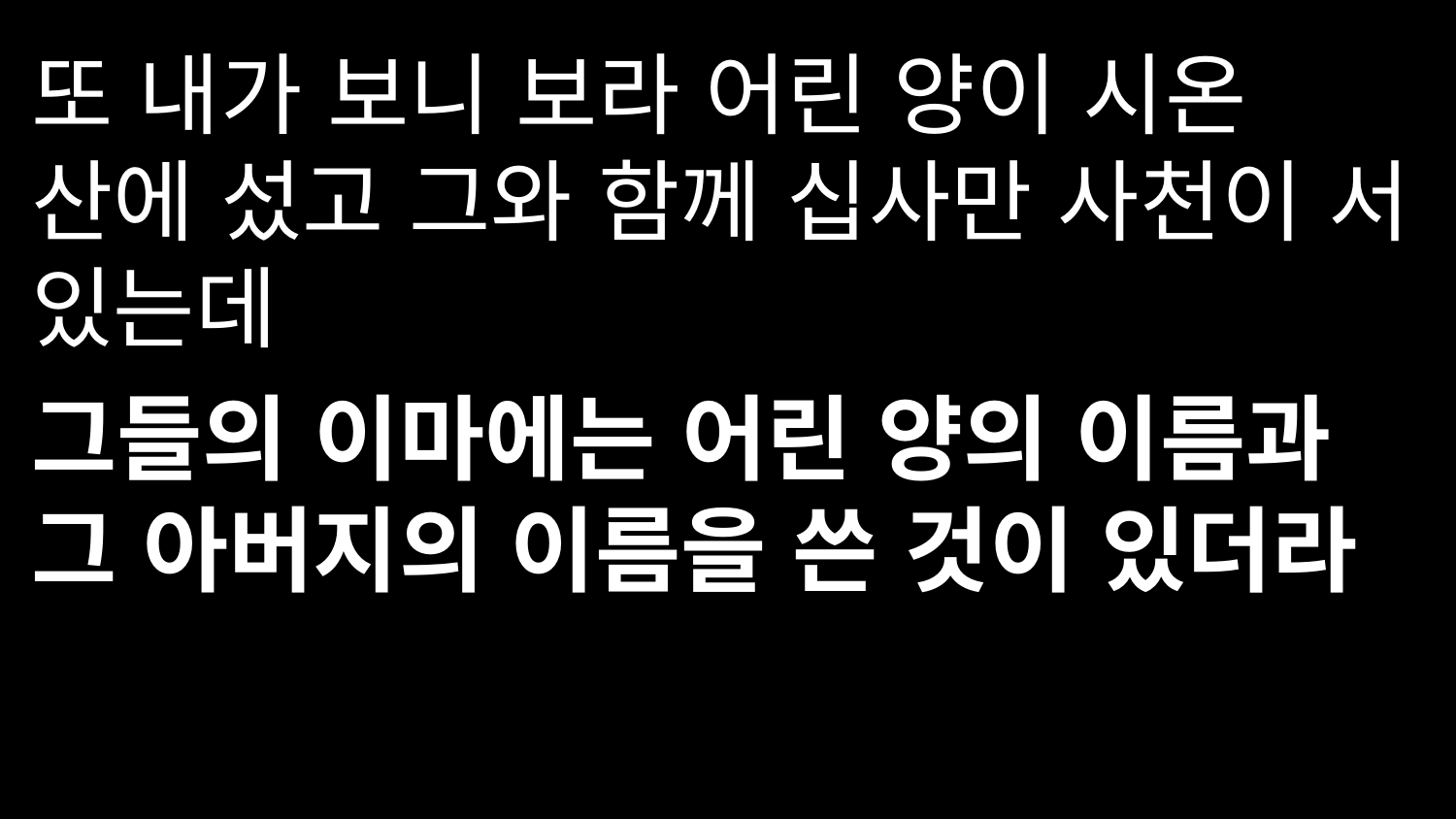

또 내가 보니 보라 어린 양이 시온 산에 섰고 그와 함께 십사만 사천이 서 있는데
그들의 이마에는 어린 양의 이름과 그 아버지의 이름을 쓴 것이 있더라